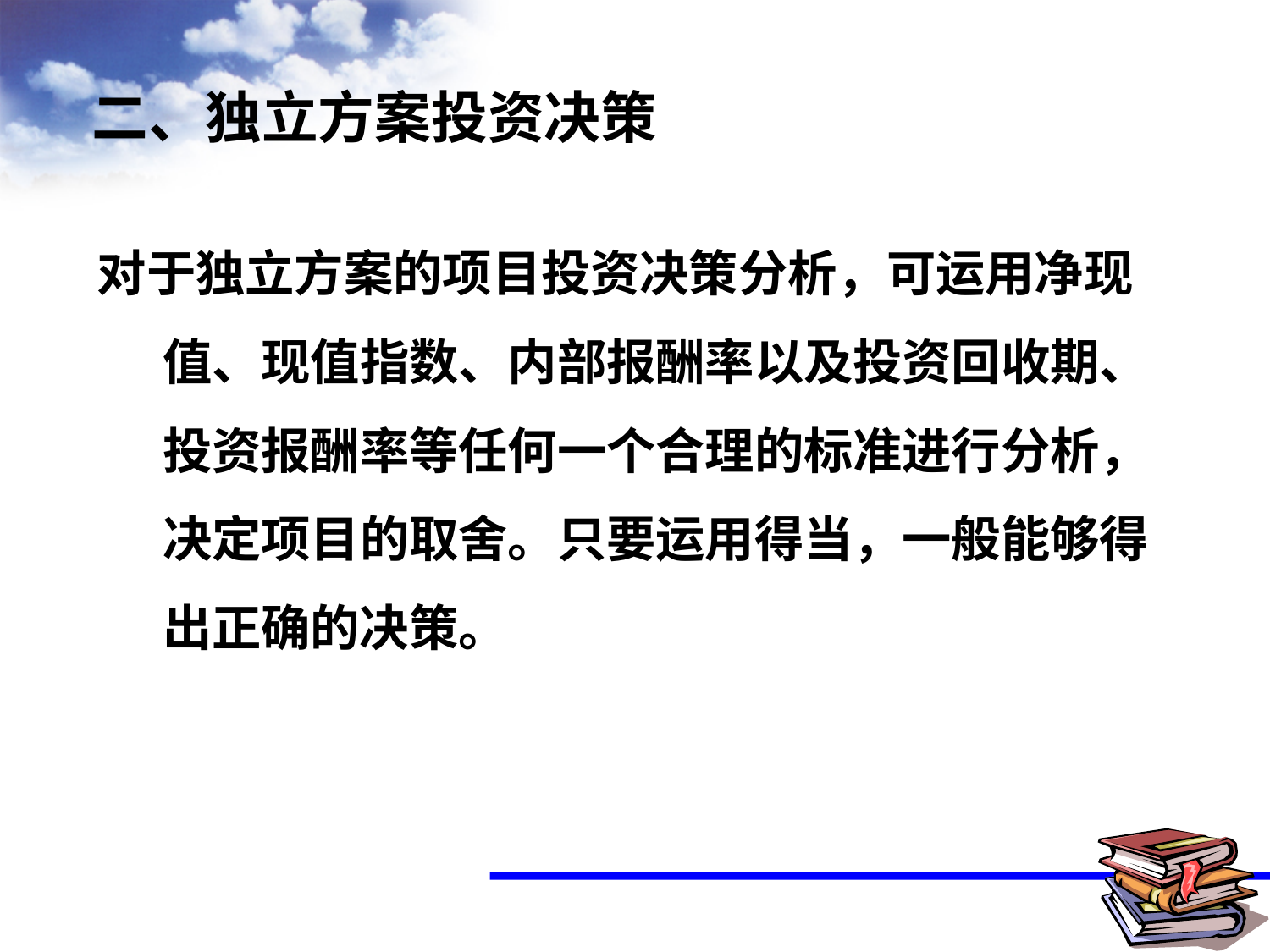

# 二、独立方案投资决策
对于独立方案的项目投资决策分析，可运用净现值、现值指数、内部报酬率以及投资回收期、投资报酬率等任何一个合理的标准进行分析，决定项目的取舍。只要运用得当，一般能够得出正确的决策。